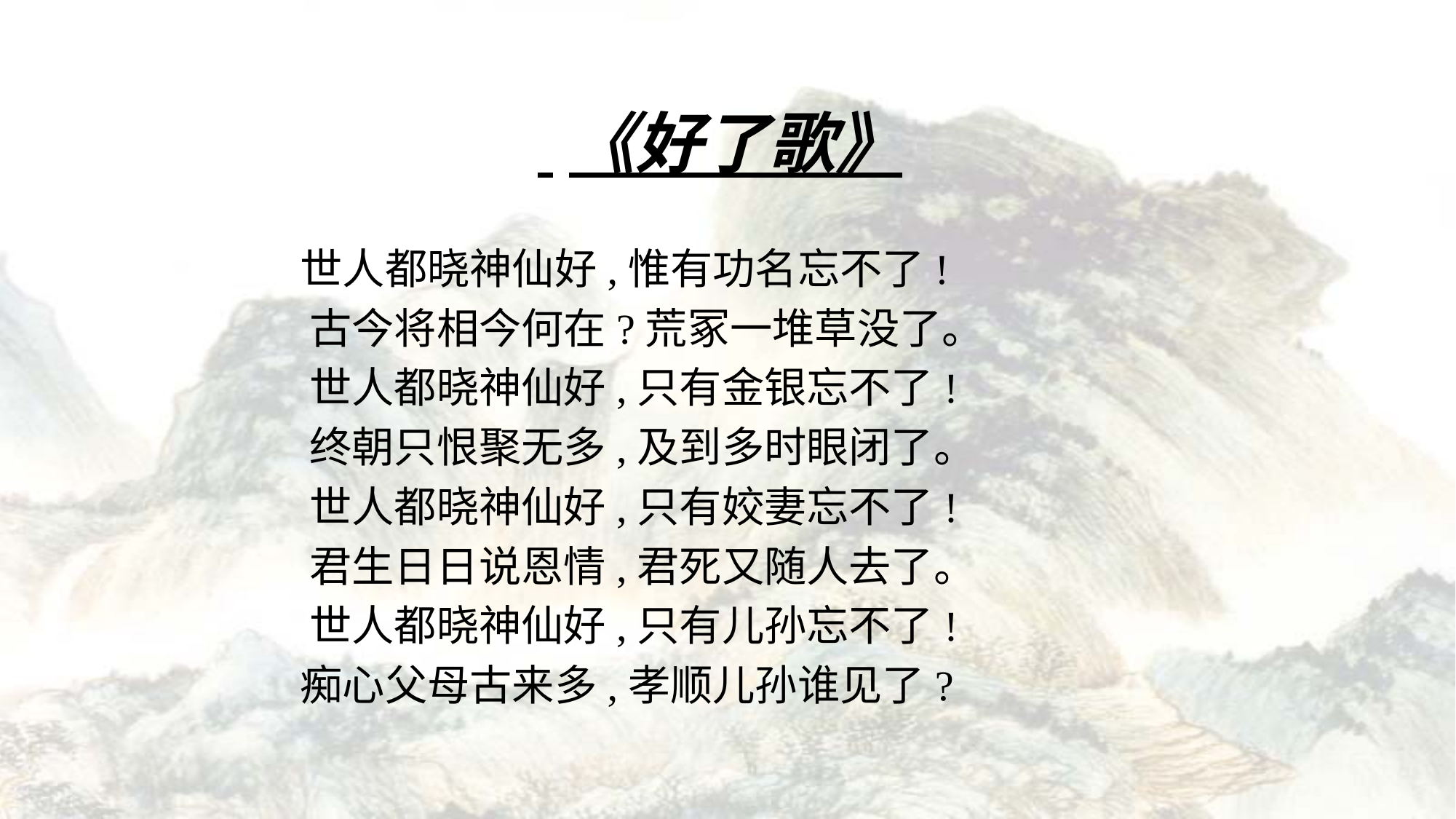

# 《好了歌》
                  世人都晓神仙好,惟有功名忘不了!
        　　  古今将相今何在?荒冢一堆草没了。
        　　  世人都晓神仙好,只有金银忘不了!
        　　  终朝只恨聚无多,及到多时眼闭了。
        　　  世人都晓神仙好,只有姣妻忘不了!
        　　  君生日日说恩情,君死又随人去了。
        　  　世人都晓神仙好,只有儿孙忘不了!
                  痴心父母古来多,孝顺儿孙谁见了?

63